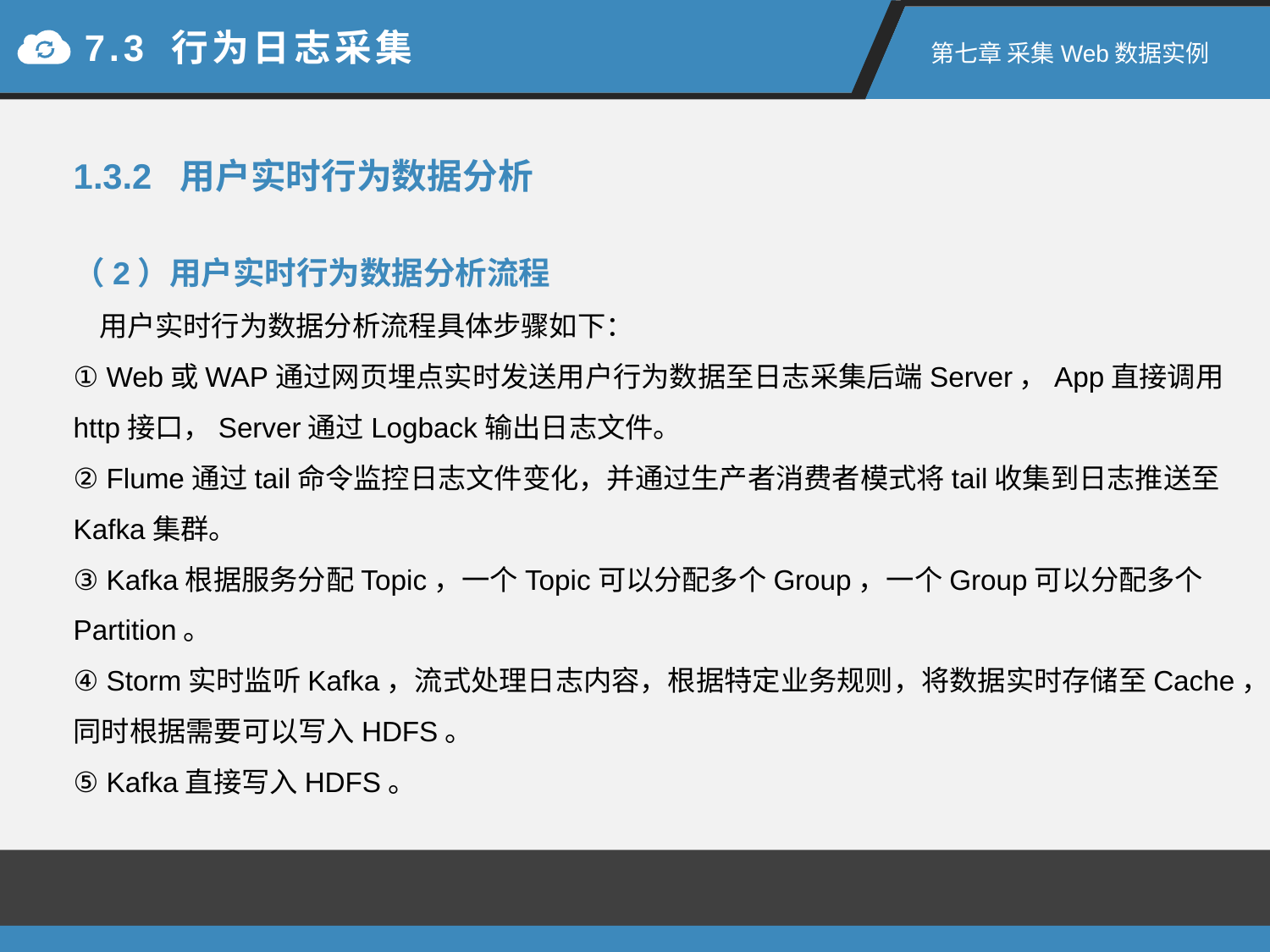

7.3 行为日志采集

第七章 采集Web数据实例
1.3.2  用户实时行为数据分析

（2）用户实时行为数据分析流程
   用户实时行为数据分析流程具体步骤如下：
① Web或WAP通过网页埋点实时发送用户行为数据至日志采集后端Server，App直接调用
http接口，Server通过Logback输出日志文件。
② Flume通过tail命令监控日志文件变化，并通过生产者消费者模式将tail收集到日志推送至
Kafka集群。
③ Kafka根据服务分配Topic，一个Topic可以分配多个Group，一个Group可以分配多个
Partition。
④ Storm实时监听Kafka，流式处理日志内容，根据特定业务规则，将数据实时存储至Cache，
同时根据需要可以写入HDFS。
⑤ Kafka直接写入HDFS。